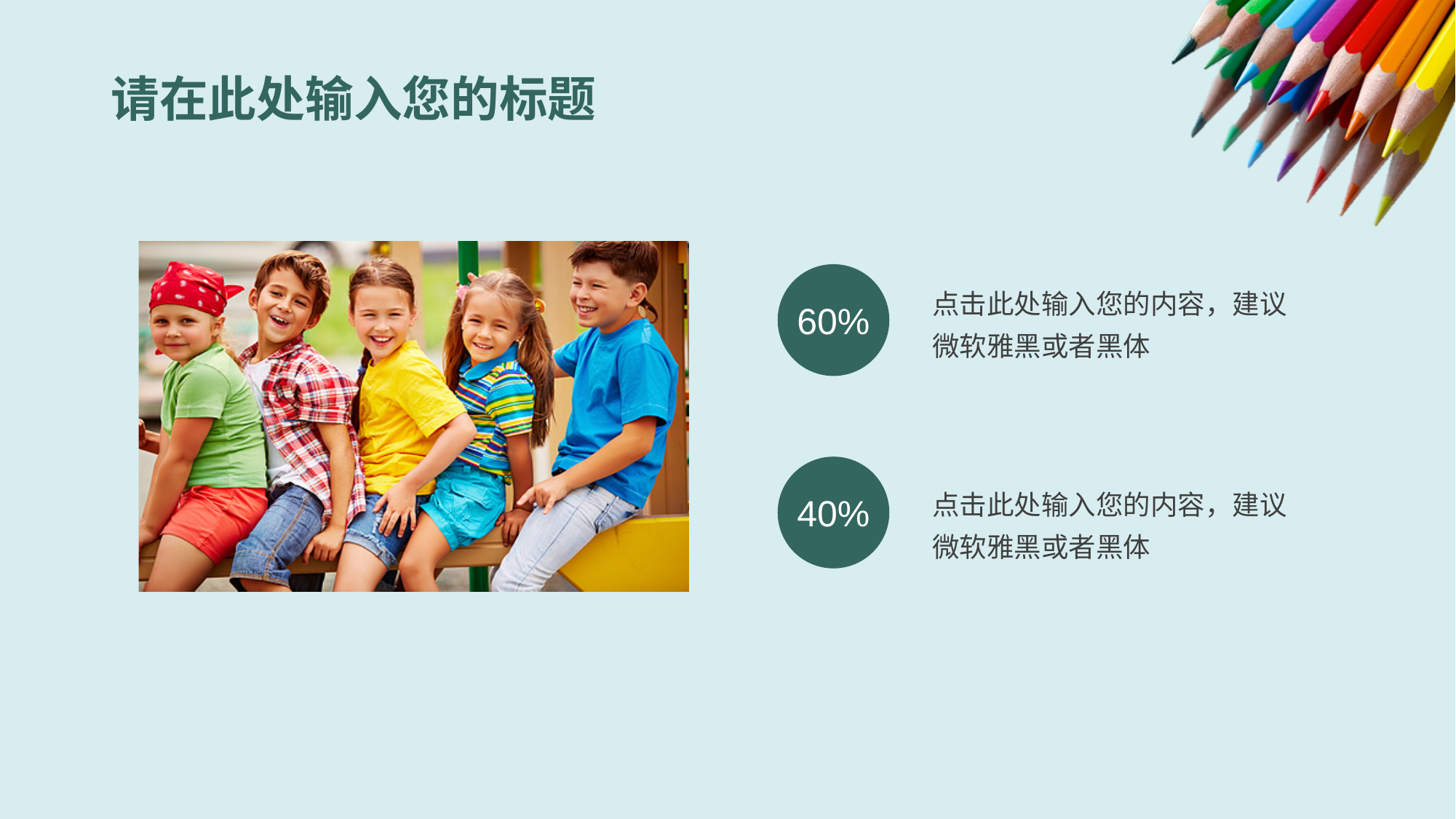

# 请在此处输入您的标题

点击此处输入您的内容，建议微软雅黑或者黑体
60%
点击此处输入您的内容，建议微软雅黑或者黑体
40%